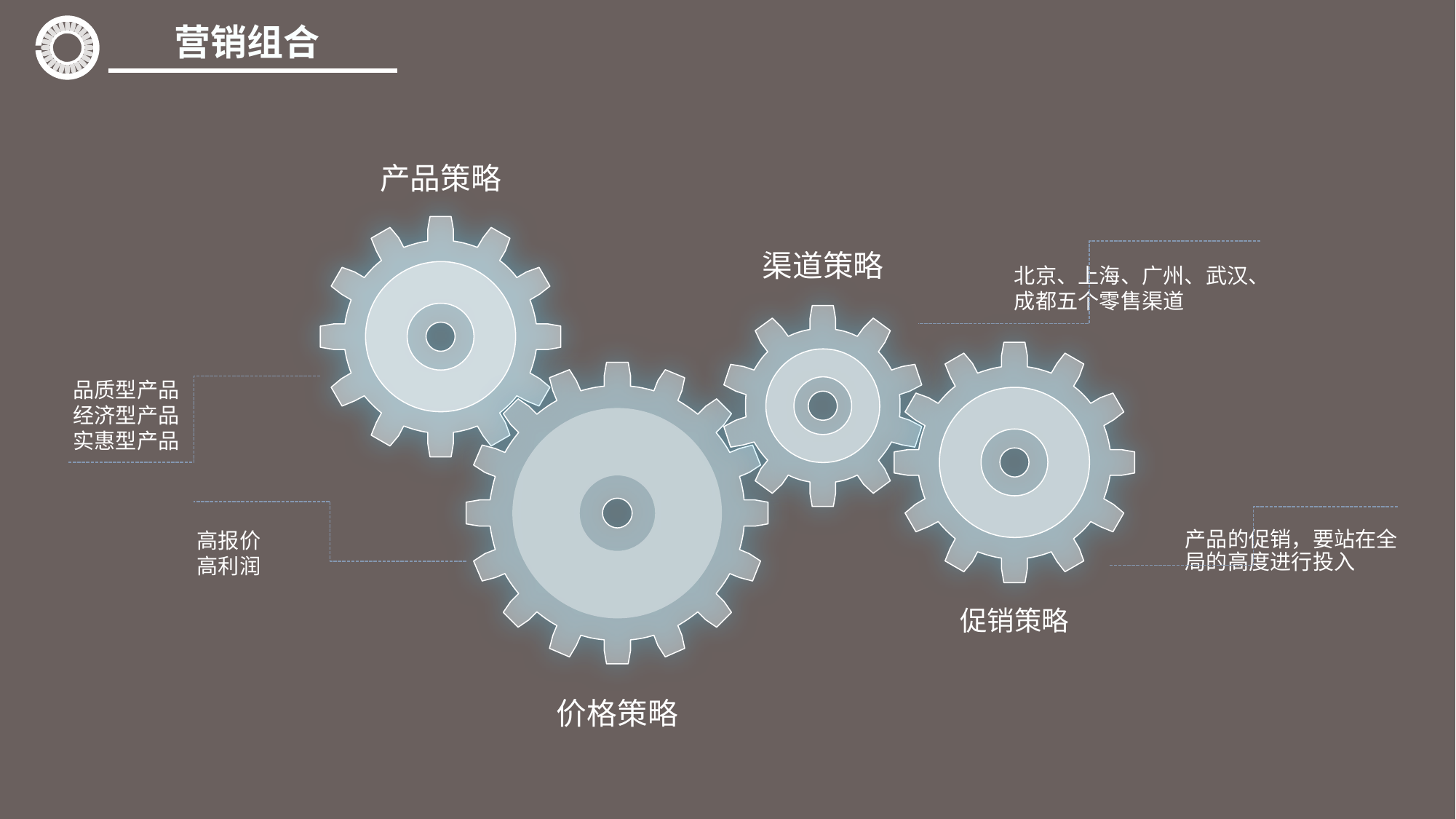

营销组合
产品策略

渠道策略

北京、上海、广州、武汉、成都五个零售渠道

品质型产品
经济型产品
实惠型产品

高报价
高利润
产品的促销，要站在全局的高度进行投入
促销策略
价格策略